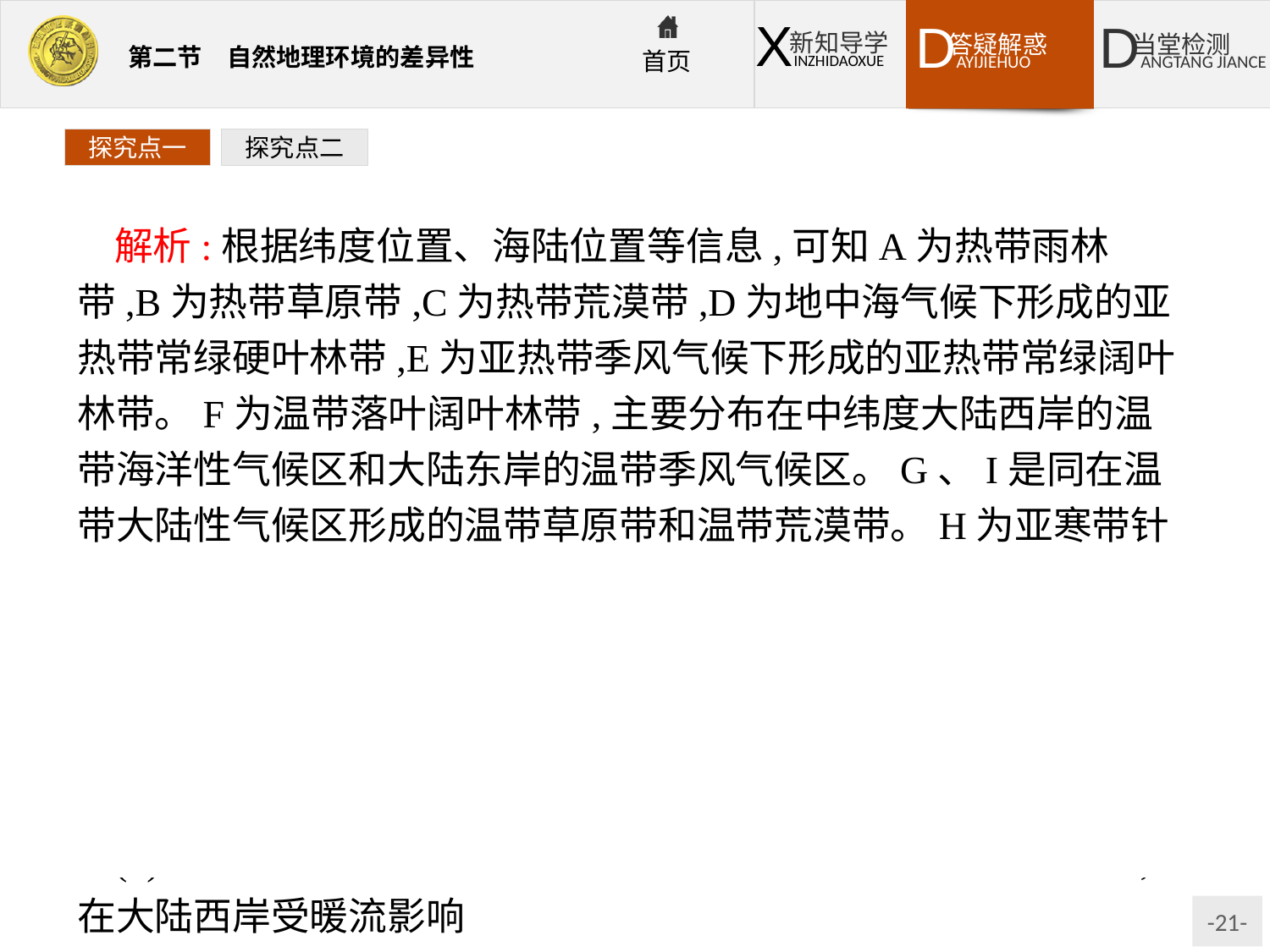

探究点一
探究点二
解析:根据纬度位置、海陆位置等信息,可知A为热带雨林带,B为热带草原带,C为热带荒漠带,D为地中海气候下形成的亚热带常绿硬叶林带,E为亚热带季风气候下形成的亚热带常绿阔叶林带。F为温带落叶阔叶林带,主要分布在中纬度大陆西岸的温带海洋性气候区和大陆东岸的温带季风气候区。G、I是同在温带大陆性气候区形成的温带草原带和温带荒漠带。H为亚寒带针叶林带。
答案:(1)由赤道到两极　从沿海向内陆
(2)南北纬30°~40°的大陆西岸　南北纬25°~35°的大陆东岸
(3)G　I
(4)东侧沿岸有暖流经过,且处在信风带的迎风海岸
(5)南半球50°~70°的纬度带是海洋　在大陆东岸受寒流影响,在大陆西岸受暖流影响